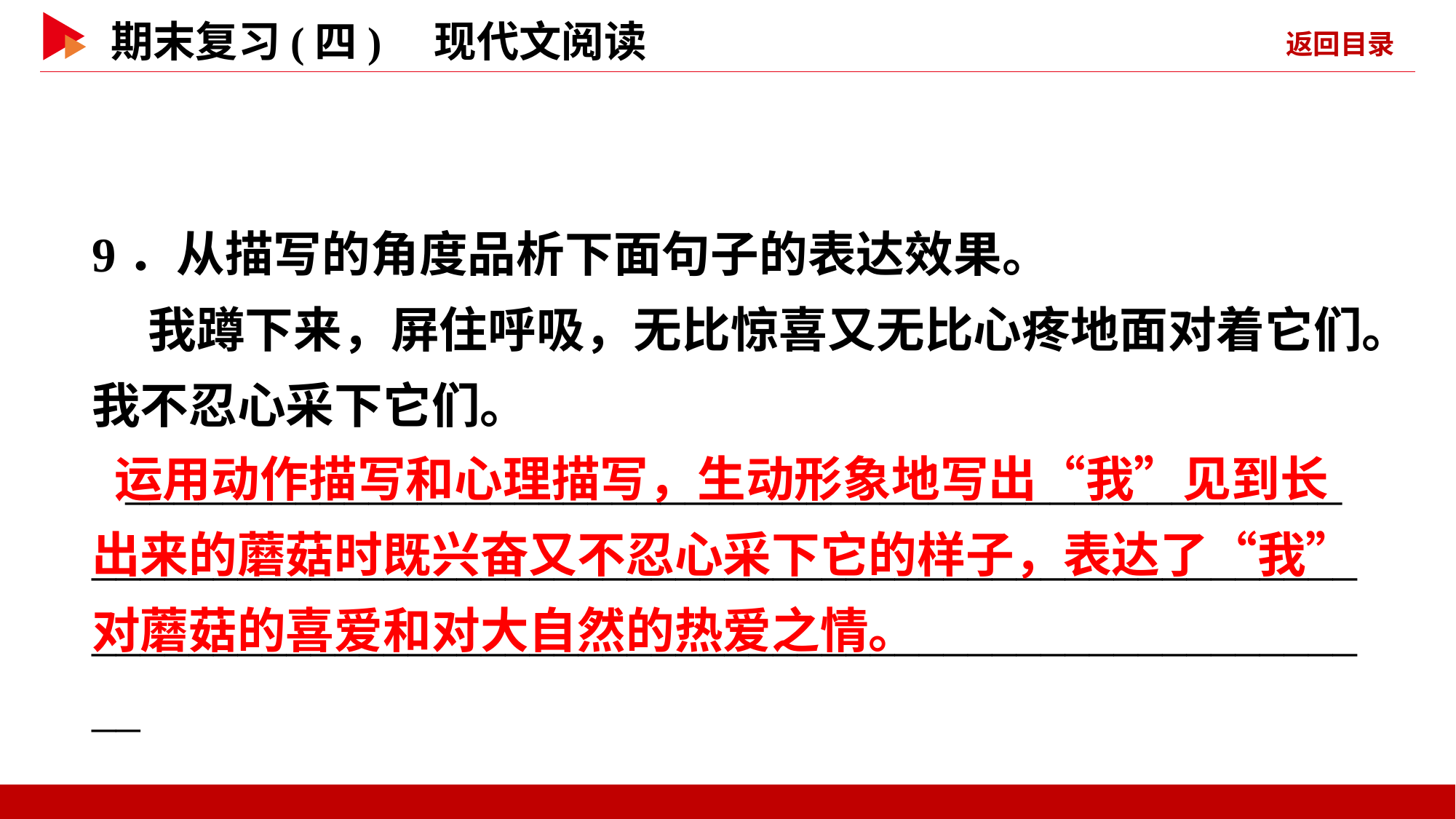

9．从描写的角度品析下面句子的表达效果。
 我蹲下来，屏住呼吸，无比惊喜又无比心疼地面对着它们。我不忍心采下它们。
____________________________________________________________________________________________________________________________________________________________
 运用动作描写和心理描写，生动形象地写出“我”见到长出来的蘑菇时既兴奋又不忍心采下它的样子，表达了“我”对蘑菇的喜爱和对大自然的热爱之情。